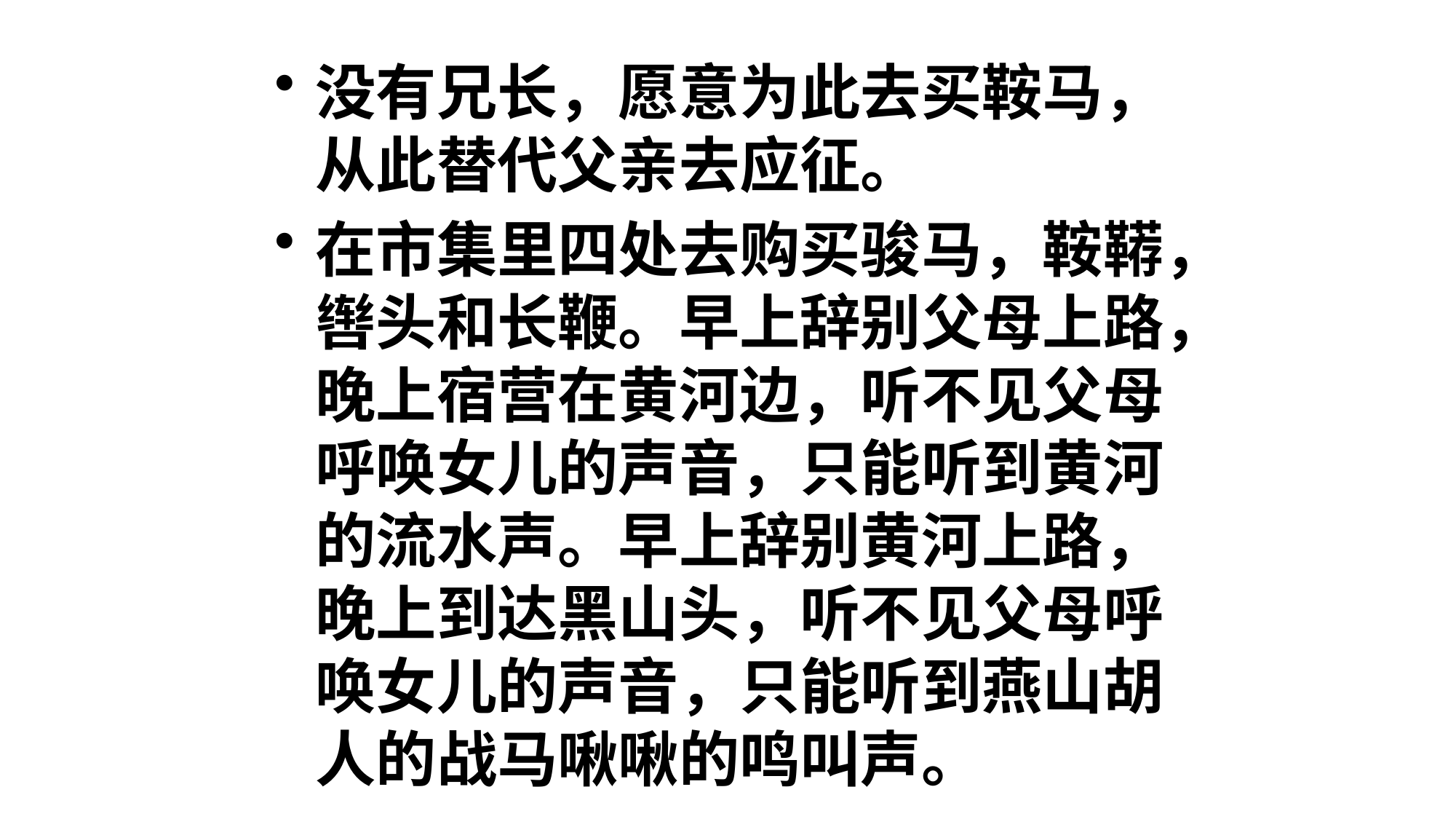

没有兄长，愿意为此去买鞍马，从此替代父亲去应征。
在市集里四处去购买骏马，鞍鞯，辔头和长鞭。早上辞别父母上路，晚上宿营在黄河边，听不见父母呼唤女儿的声音，只能听到黄河的流水声。早上辞别黄河上路，晚上到达黑山头，听不见父母呼唤女儿的声音，只能听到燕山胡人的战马啾啾的鸣叫声。